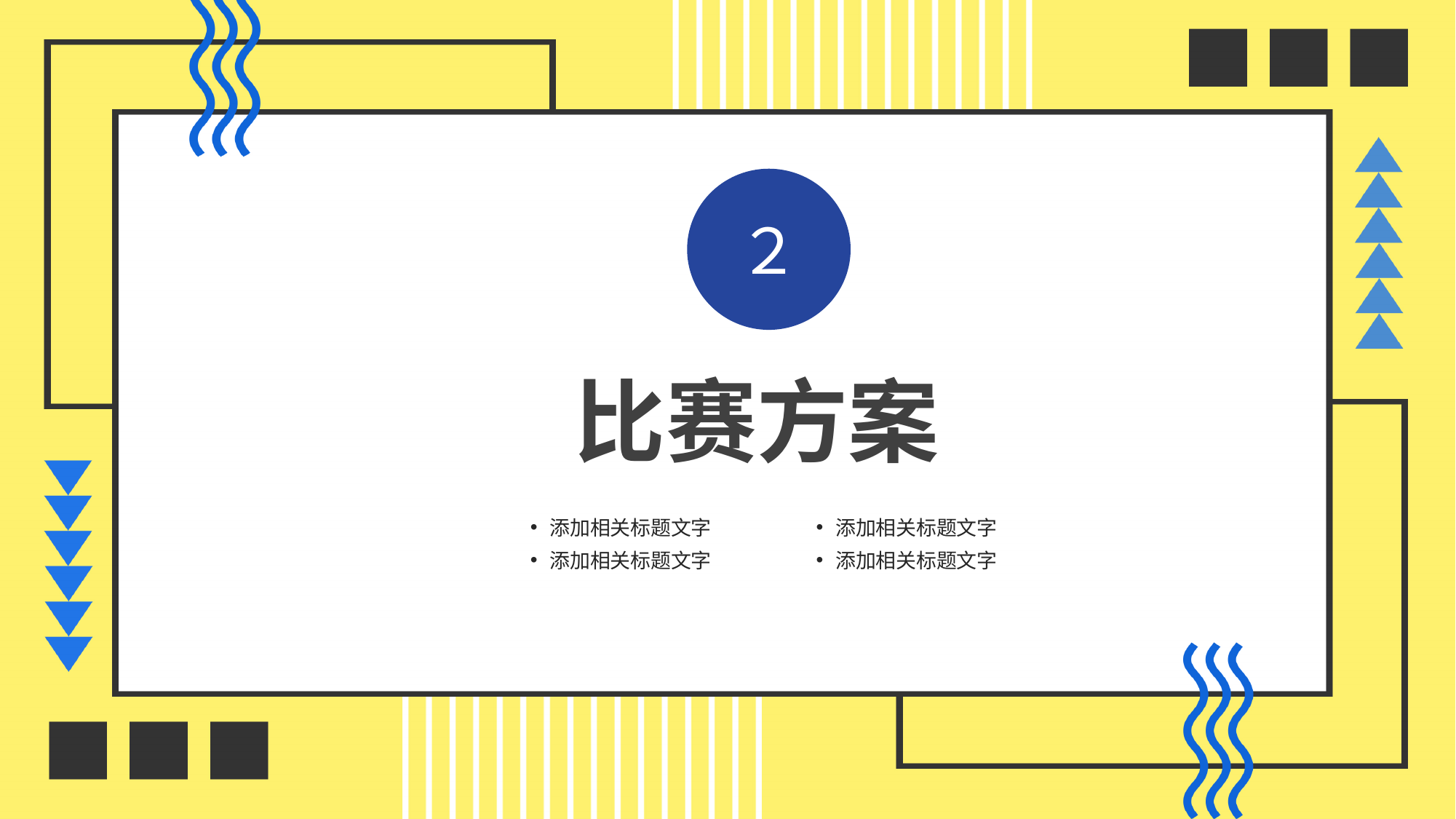

２
比赛方案
添加相关标题文字
添加相关标题文字
添加相关标题文字
添加相关标题文字